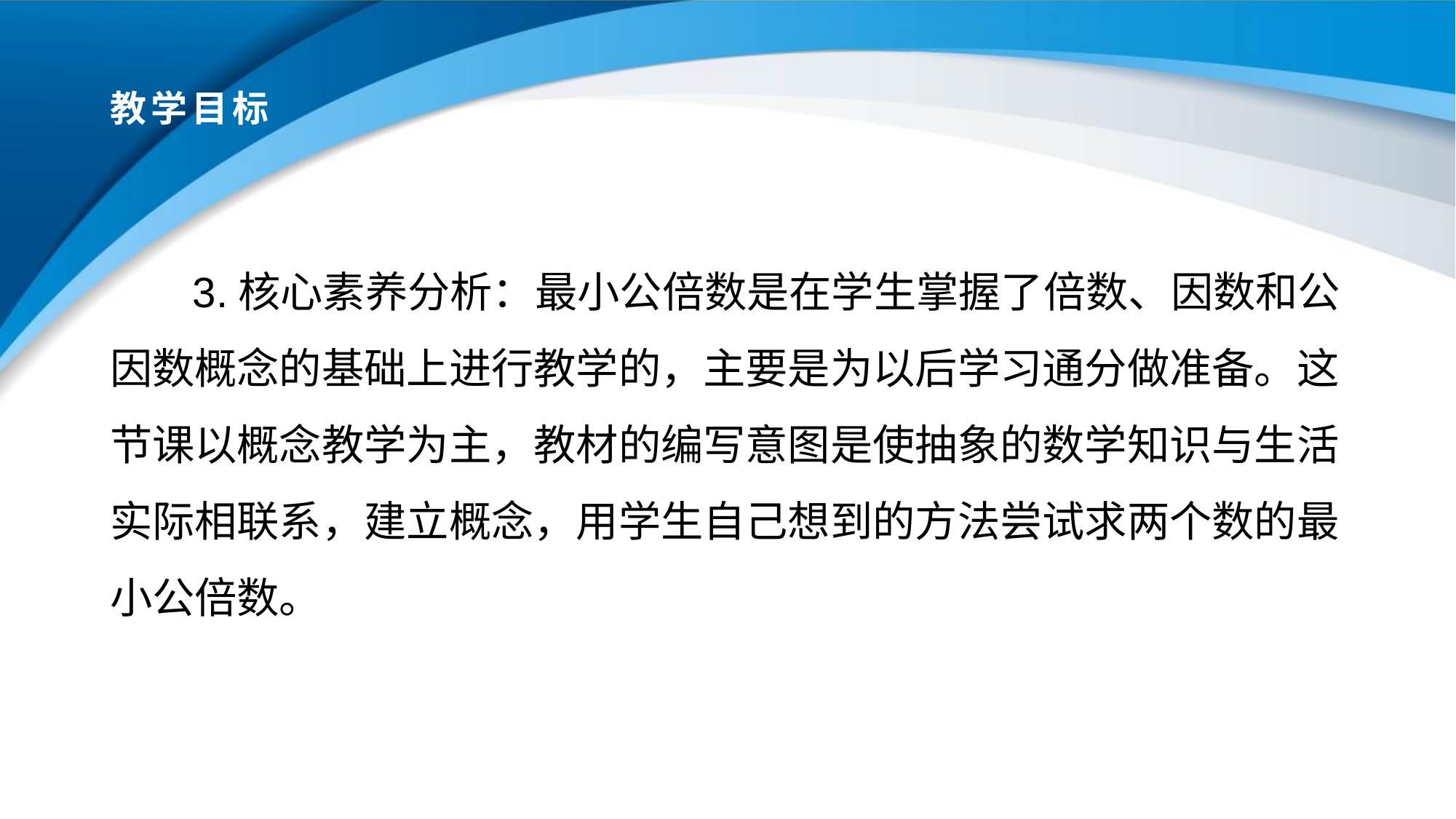

# 教学目标
       3.核心素养分析：最小公倍数是在学生掌握了倍数、因数和公因数概念的基础上进行教学的，主要是为以后学习通分做准备。这节课以概念教学为主，教材的编写意图是使抽象的数学知识与生活实际相联系，建立概念，用学生自己想到的方法尝试求两个数的最小公倍数。